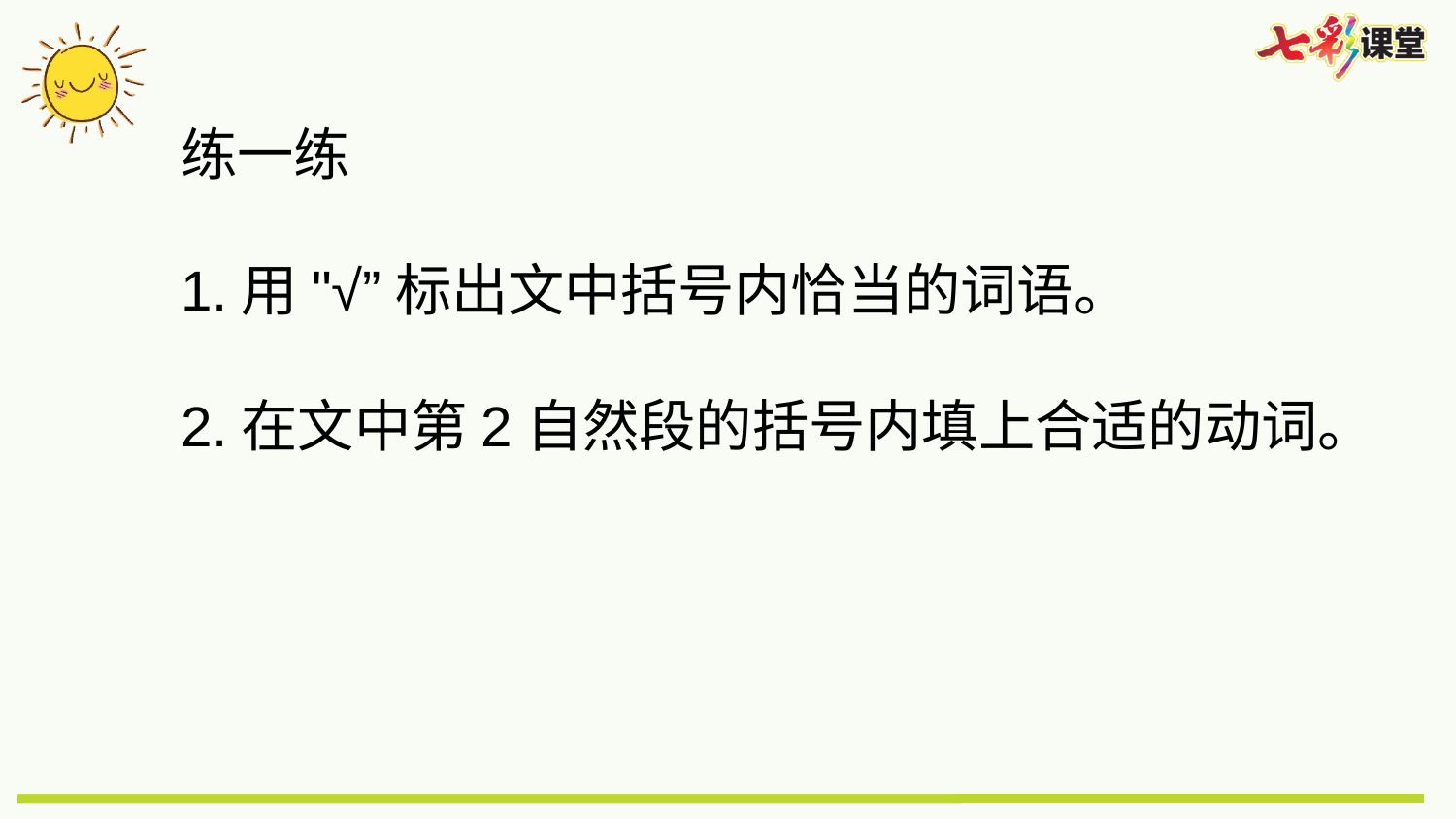

练一练

1.用"√”标出文中括号内恰当的词语。

2.在文中第2自然段的括号内填上合适的动词。